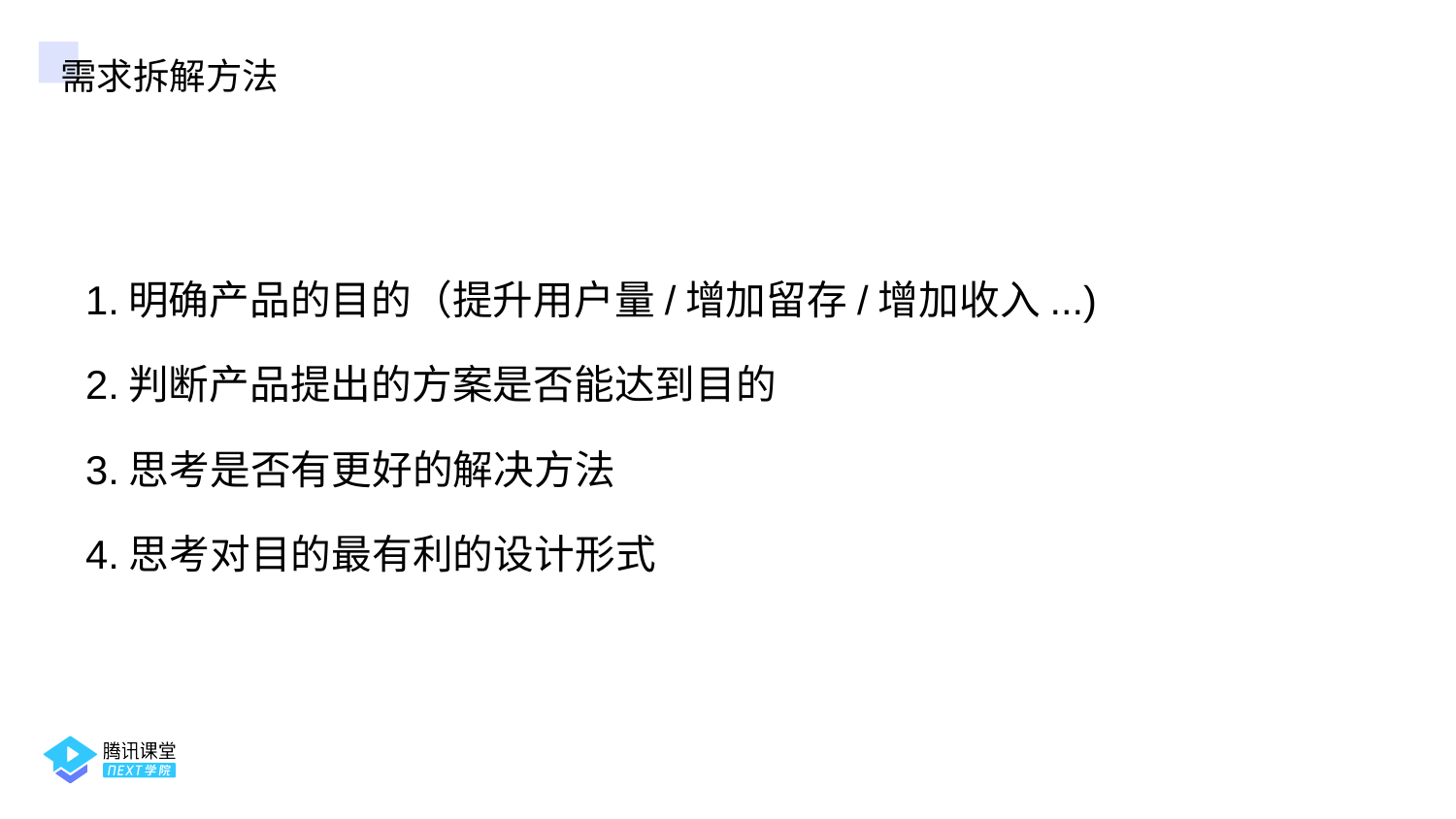

需求拆解方法
明确产品的目的（提升用户量/增加留存/增加收入...)
判断产品提出的方案是否能达到目的
3.思考是否有更好的解决方法
4.思考对目的最有利的设计形式